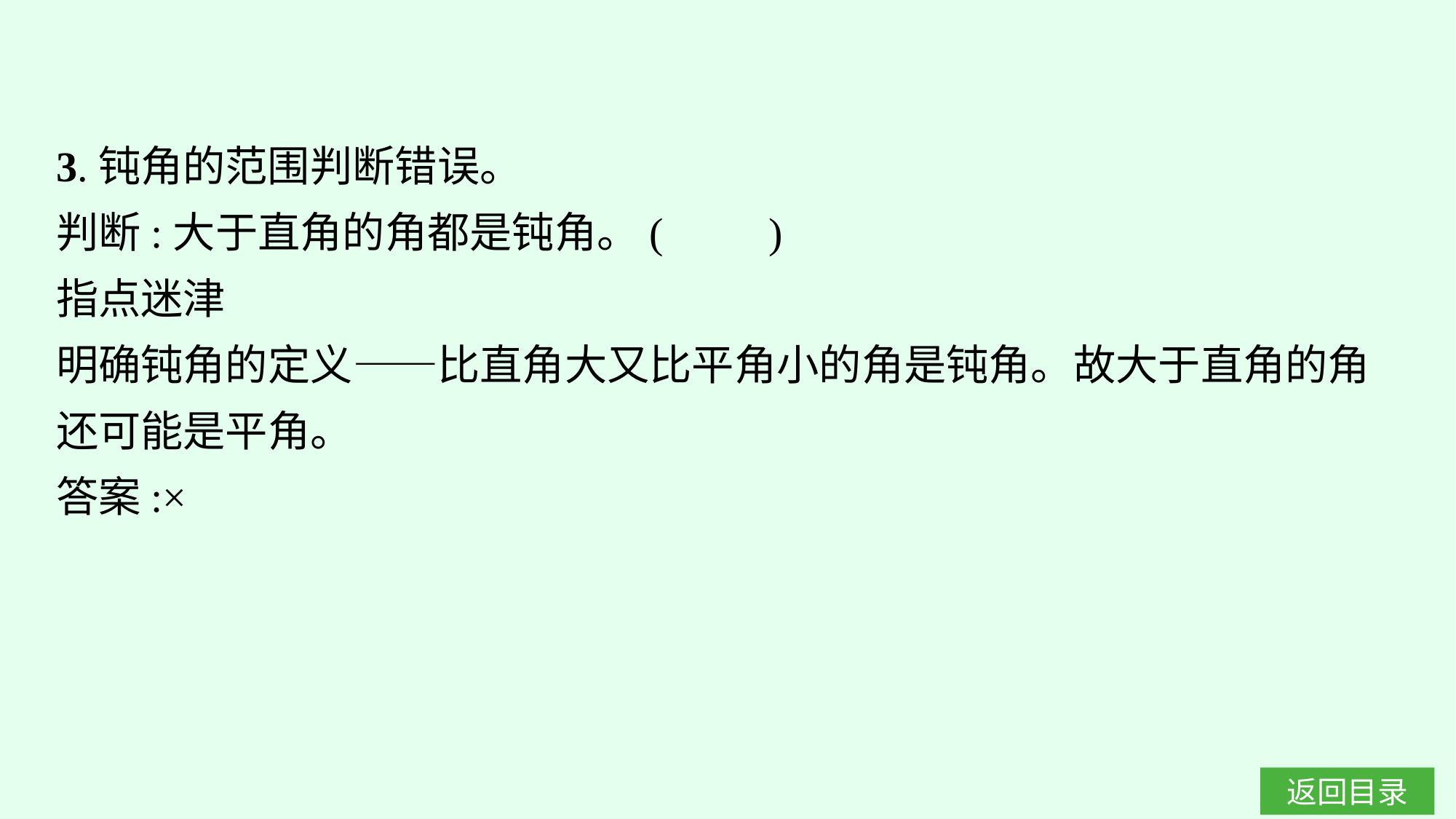

3.钝角的范围判断错误。
判断:大于直角的角都是钝角。(　　)
指点迷津
明确钝角的定义——比直角大又比平角小的角是钝角。故大于直角的角还可能是平角。
答案:×